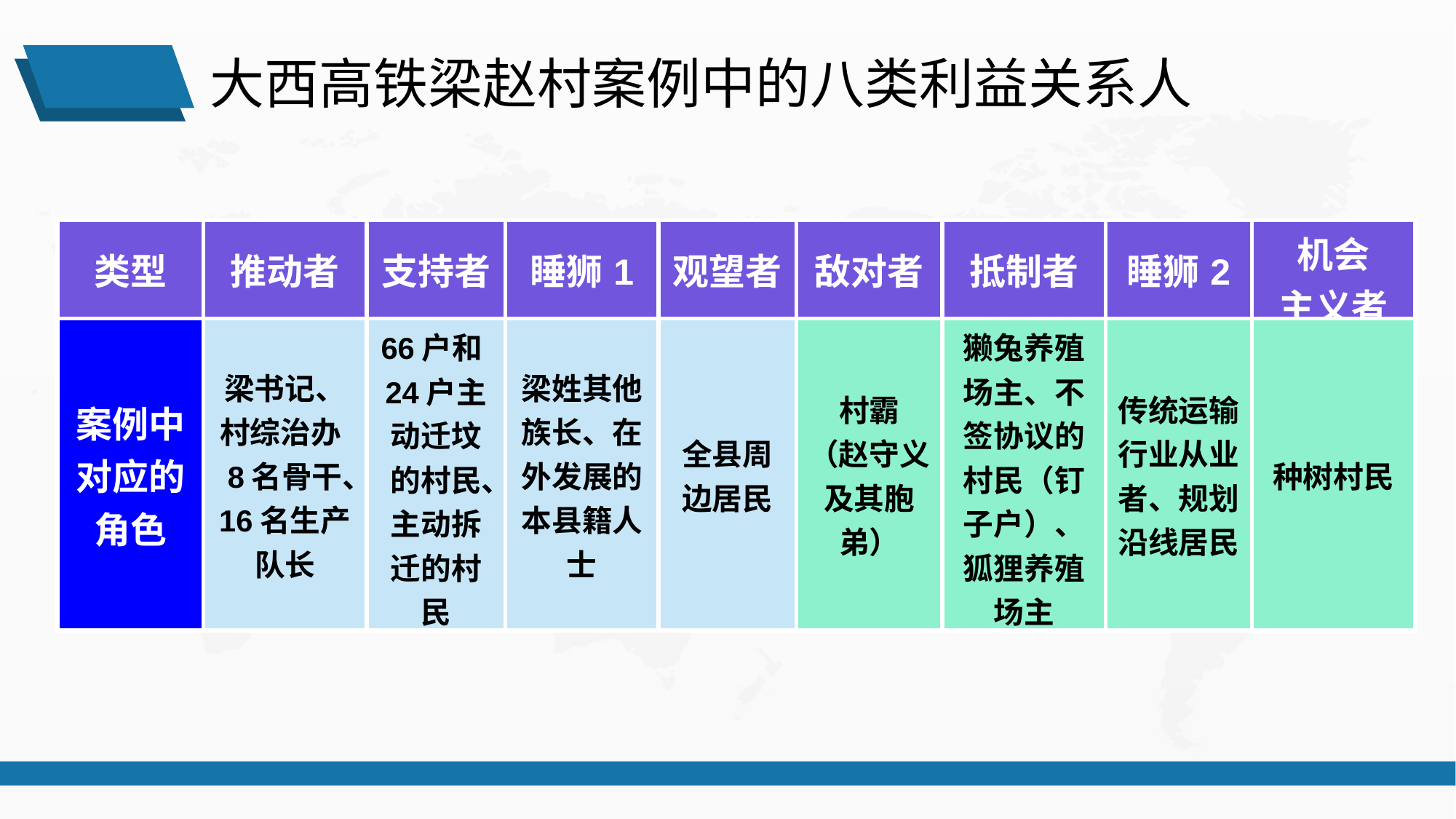

大西高铁梁赵村案例中的八类利益关系人

| 类型 | 推动者 | 支持者 | 睡狮1 | 观望者 | 敌对者 | 抵制者 | 睡狮2 | 机会 主义者 |
| --- | --- | --- | --- | --- | --- | --- | --- | --- |
| 案例中对应的角色 | 梁书记、村综治办8名骨干、16名生产队长 | 66户和24户主动迁坟的村民、主动拆迁的村民 | 梁姓其他族长、在外发展的本县籍人士 | 全县周边居民 | 村霸 （赵守义及其胞弟） | 獭兔养殖场主、不签协议的村民（钉子户）、狐狸养殖场主 | 传统运输行业从业者、规划沿线居民 | 种树村民 |